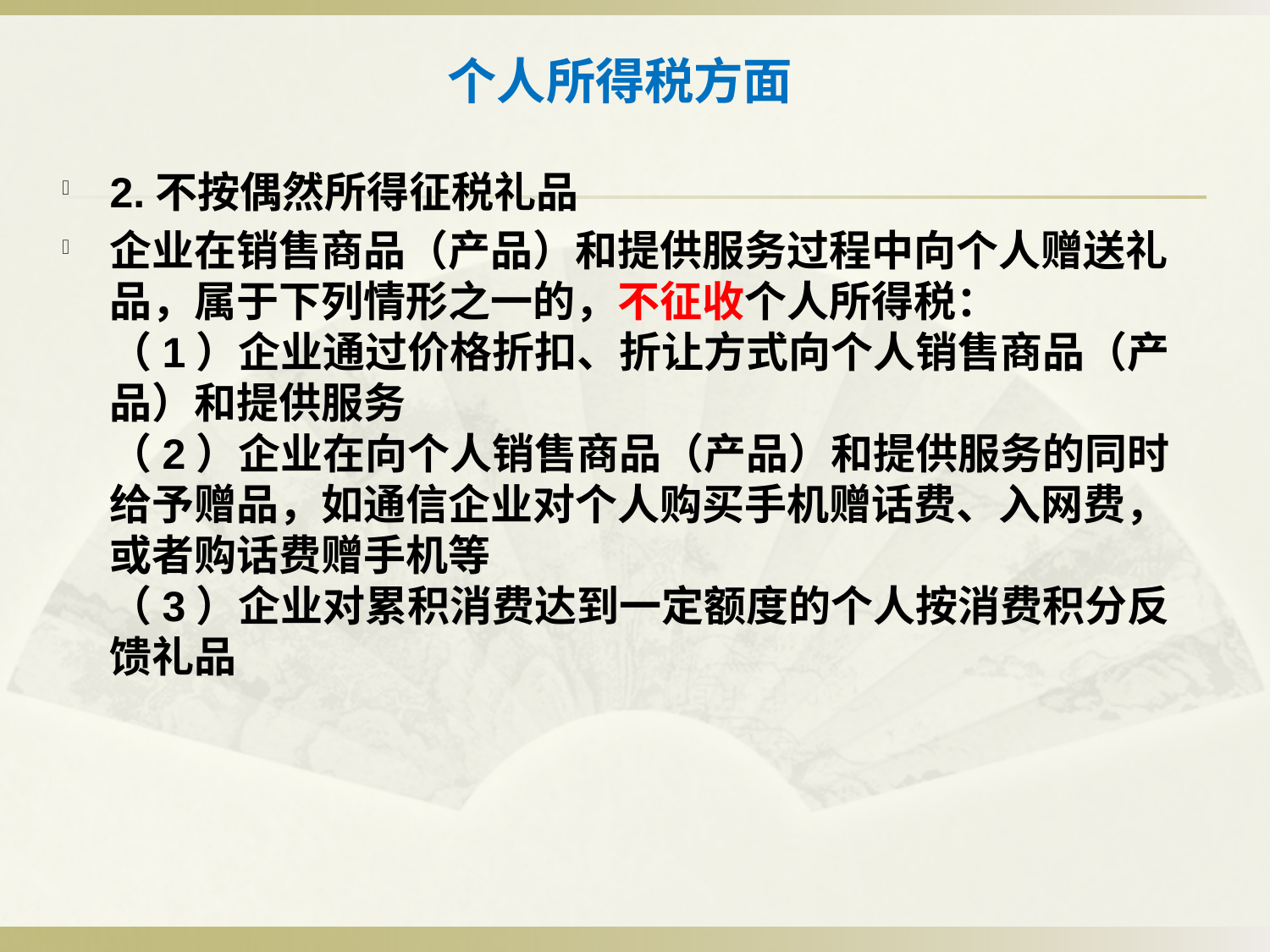

# 个人所得税方面
2.不按偶然所得征税礼品
企业在销售商品（产品）和提供服务过程中向个人赠送礼品，属于下列情形之一的，不征收个人所得税：
（1）企业通过价格折扣、折让方式向个人销售商品（产品）和提供服务
（2）企业在向个人销售商品（产品）和提供服务的同时给予赠品，如通信企业对个人购买手机赠话费、入网费，或者购话费赠手机等
（3）企业对累积消费达到一定额度的个人按消费积分反馈礼品